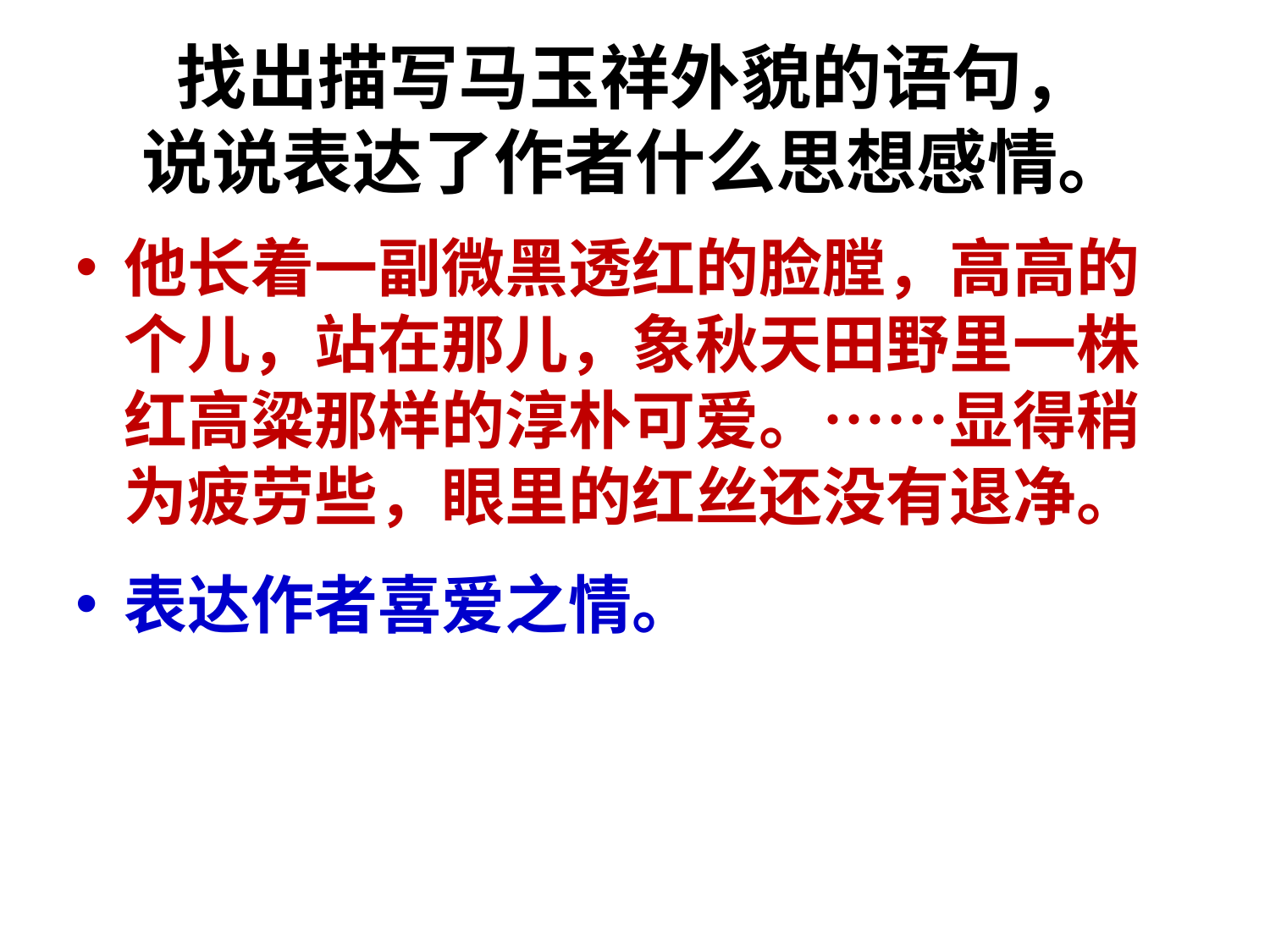

# 找出描写马玉祥外貌的语句， 说说表达了作者什么思想感情。
他长着一副微黑透红的脸膛，高高的个儿，站在那儿，象秋天田野里一株红高粱那样的淳朴可爱。……显得稍为疲劳些，眼里的红丝还没有退净。
表达作者喜爱之情。